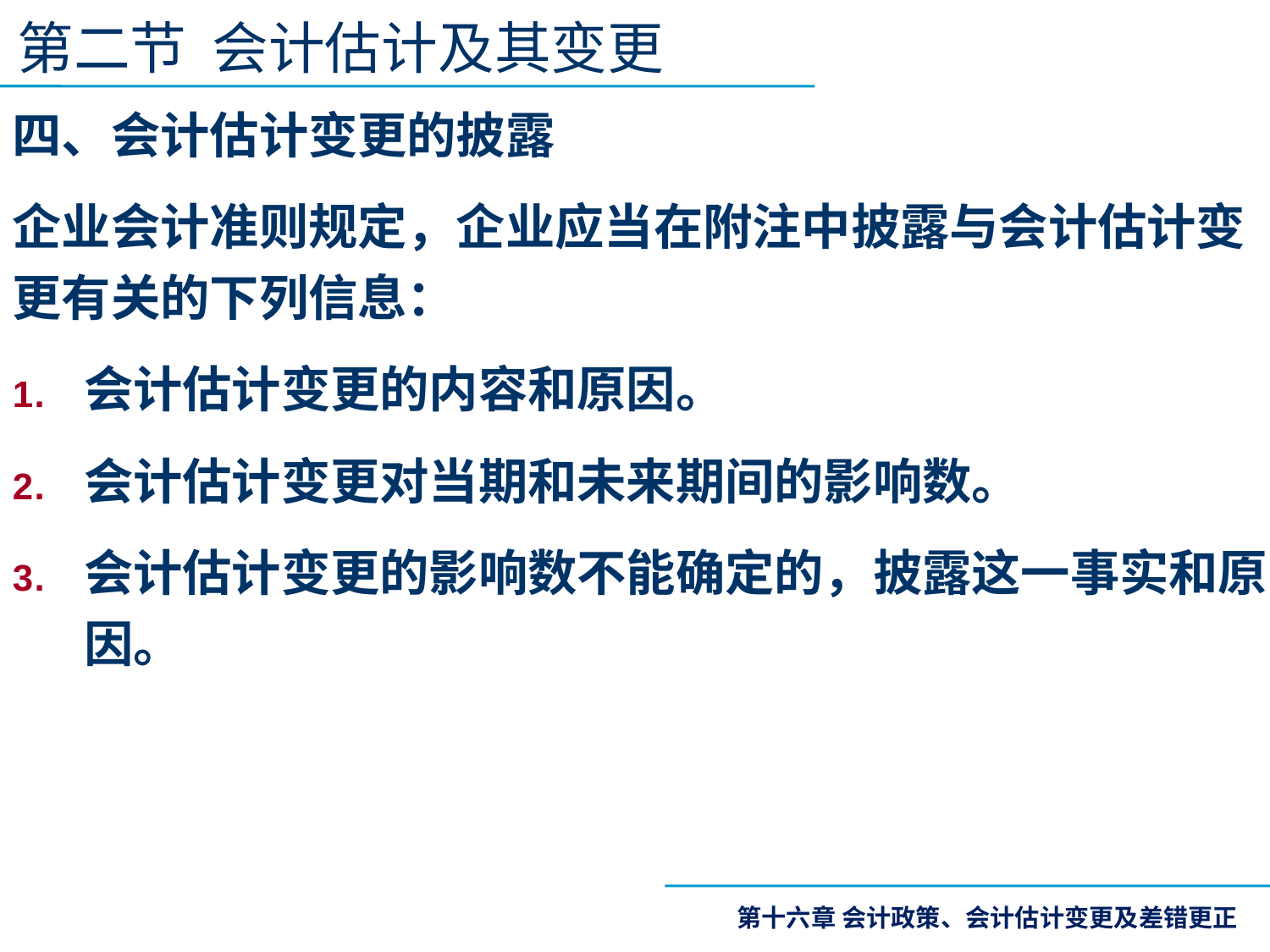

第二节  会计估计及其变更
四、会计估计变更的披露
企业会计准则规定，企业应当在附注中披露与会计估计变更有关的下列信息：
会计估计变更的内容和原因。
会计估计变更对当期和未来期间的影响数。
会计估计变更的影响数不能确定的，披露这一事实和原因。